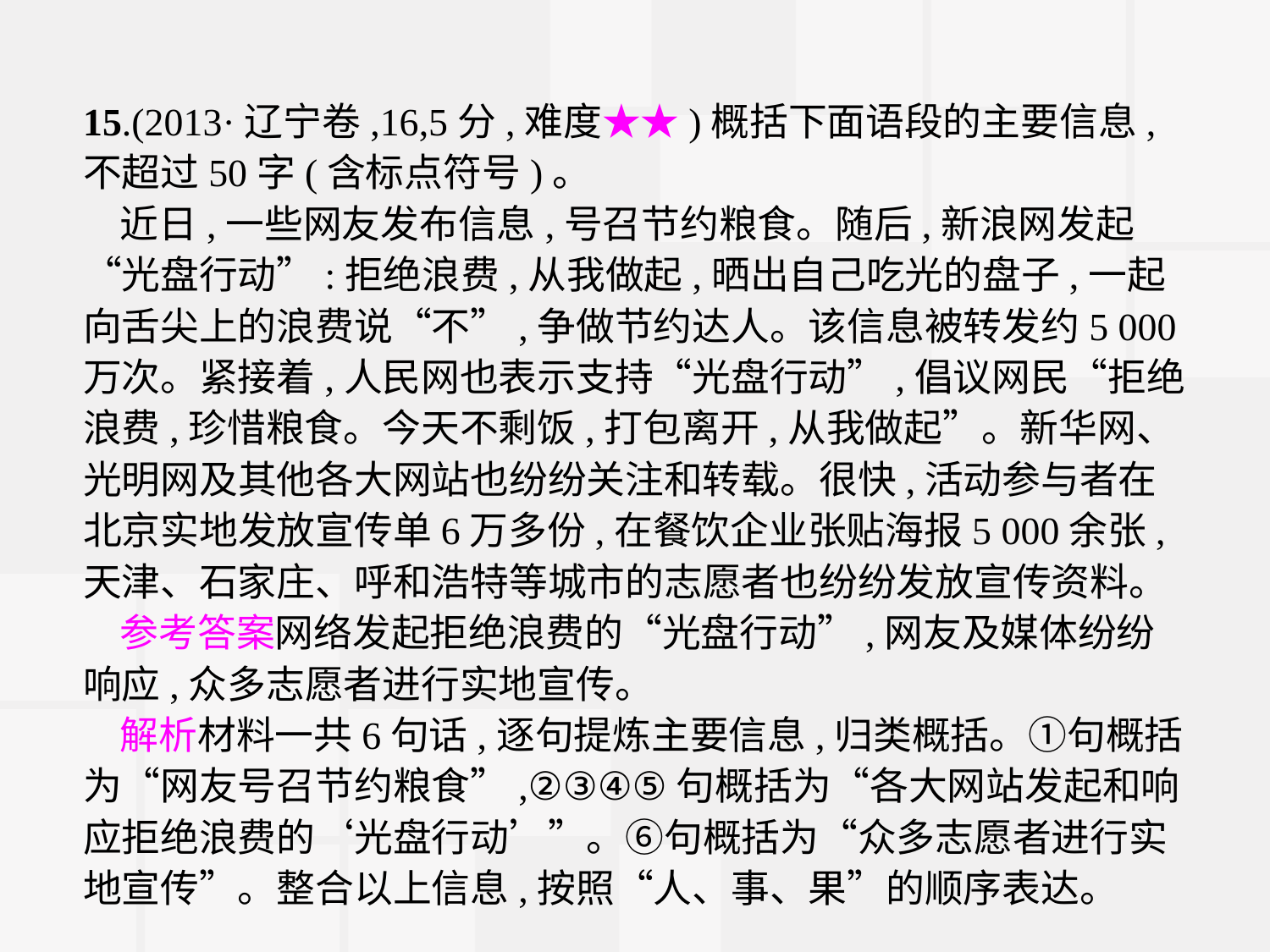

15.(2013·辽宁卷,16,5分,难度★★)概括下面语段的主要信息,不超过50字(含标点符号)。
近日,一些网友发布信息,号召节约粮食。随后,新浪网发起“光盘行动”:拒绝浪费,从我做起,晒出自己吃光的盘子,一起向舌尖上的浪费说“不”,争做节约达人。该信息被转发约5 000万次。紧接着,人民网也表示支持“光盘行动”,倡议网民“拒绝浪费,珍惜粮食。今天不剩饭,打包离开,从我做起”。新华网、光明网及其他各大网站也纷纷关注和转载。很快,活动参与者在北京实地发放宣传单6万多份,在餐饮企业张贴海报5 000余张,天津、石家庄、呼和浩特等城市的志愿者也纷纷发放宣传资料。
参考答案网络发起拒绝浪费的“光盘行动”,网友及媒体纷纷响应,众多志愿者进行实地宣传。
解析材料一共6句话,逐句提炼主要信息,归类概括。①句概括为“网友号召节约粮食”,②③④⑤句概括为“各大网站发起和响应拒绝浪费的‘光盘行动’”。⑥句概括为“众多志愿者进行实地宣传”。整合以上信息,按照“人、事、果”的顺序表达。